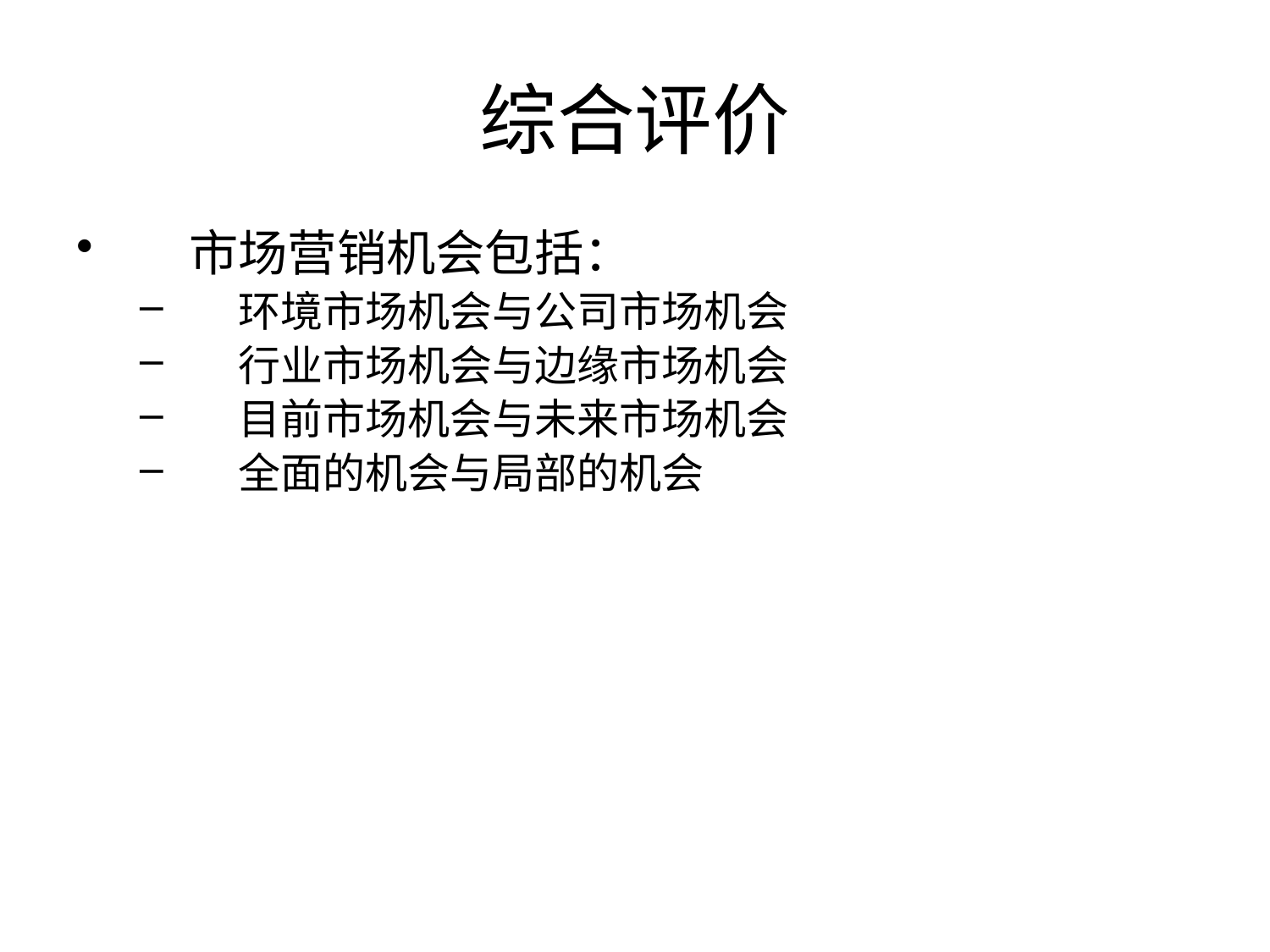

# 综合评价
市场营销机会包括：
环境市场机会与公司市场机会
行业市场机会与边缘市场机会
目前市场机会与未来市场机会
全面的机会与局部的机会